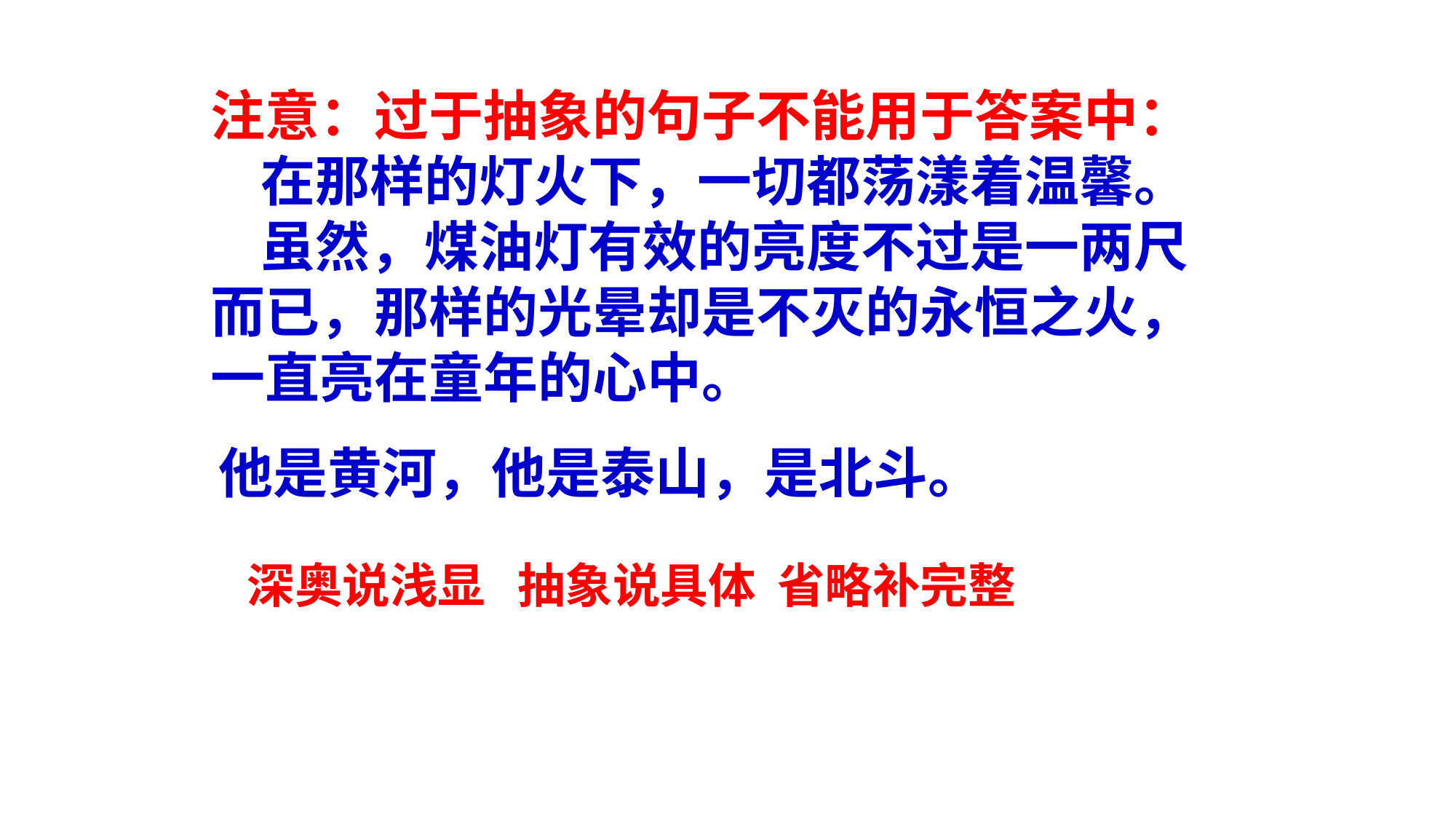

注意：过于抽象的句子不能用于答案中：
   在那样的灯火下，一切都荡漾着温馨。
   虽然，煤油灯有效的亮度不过是一两尺而已，那样的光晕却是不灭的永恒之火，一直亮在童年的心中。
他是黄河，他是泰山，是北斗。
深奥说浅显   抽象说具体  省略补完整
5